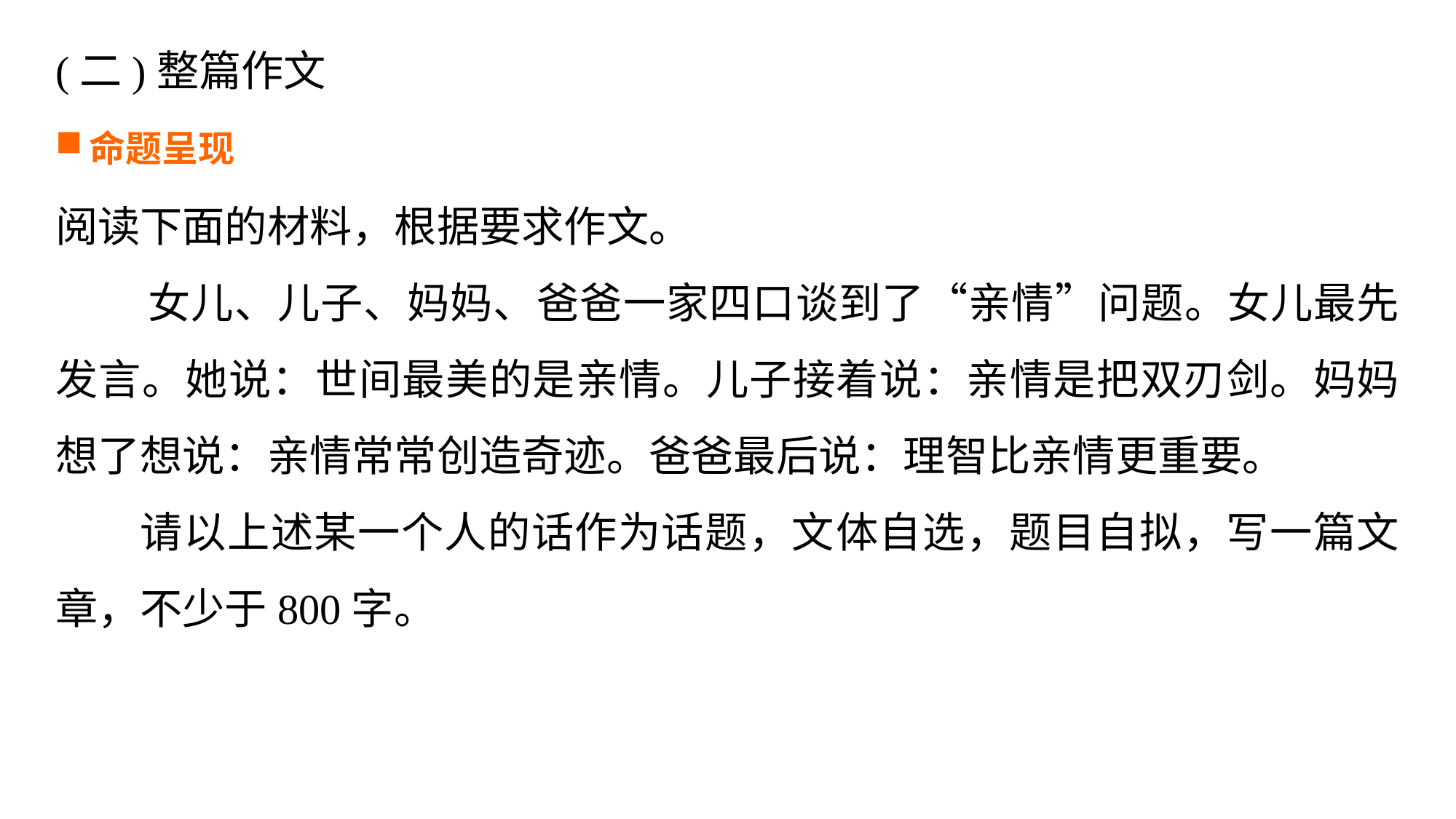

(二)整篇作文
命题呈现
阅读下面的材料，根据要求作文。
        女儿、儿子、妈妈、爸爸一家四口谈到了“亲情”问题。女儿最先发言。她说：世间最美的是亲情。儿子接着说：亲情是把双刃剑。妈妈想了想说：亲情常常创造奇迹。爸爸最后说：理智比亲情更重要。
       请以上述某一个人的话作为话题，文体自选，题目自拟，写一篇文章，不少于800字。